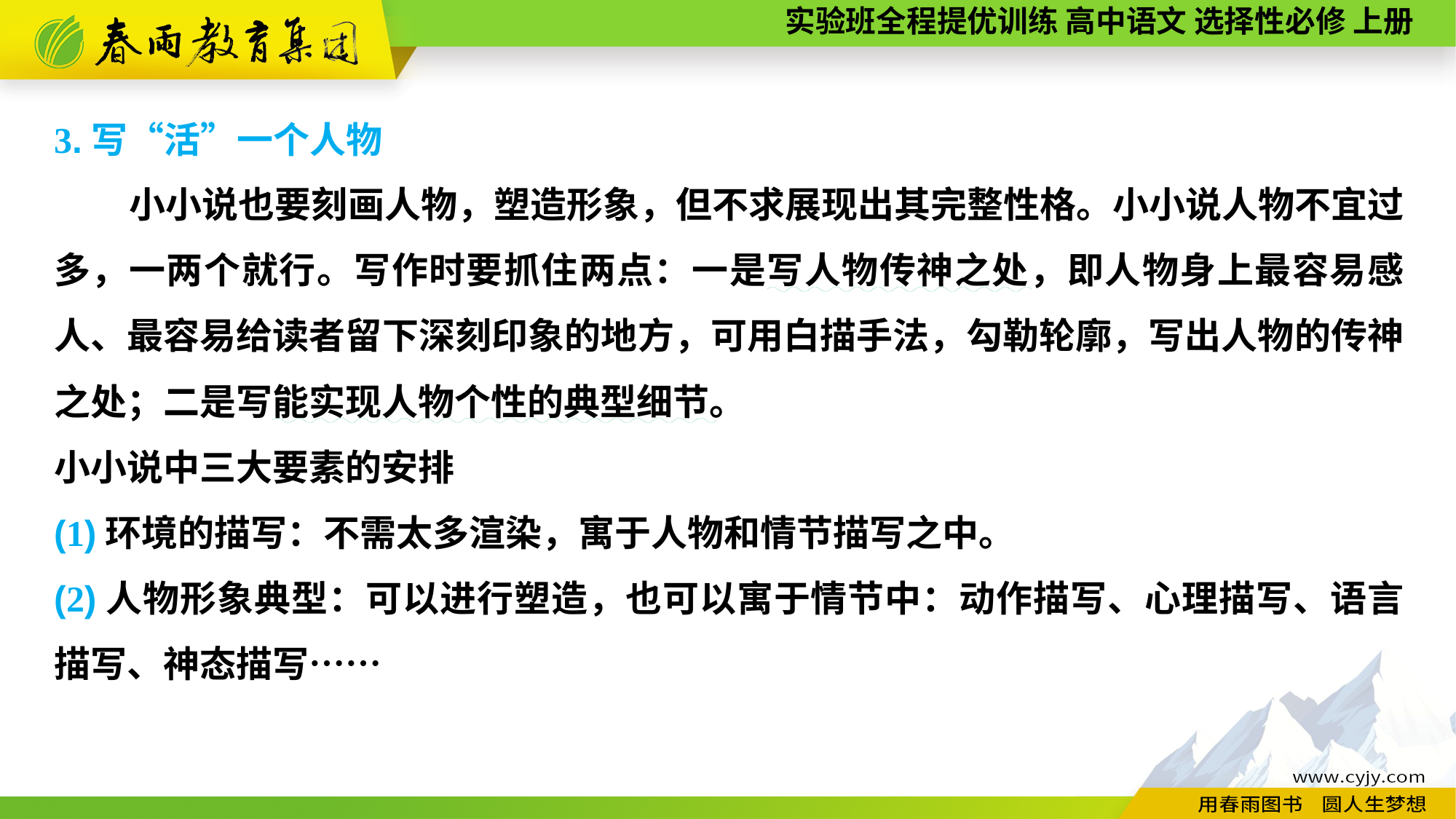

3.写“活”一个人物
小小说也要刻画人物，塑造形象，但不求展现出其完整性格。小小说人物不宜过多，一两个就行。写作时要抓住两点：一是写人物传神之处，即人物身上最容易感人、最容易给读者留下深刻印象的地方，可用白描手法，勾勒轮廓，写出人物的传神之处；二是写能实现人物个性的典型细节。
小小说中三大要素的安排
(1)环境的描写：不需太多渲染，寓于人物和情节描写之中。
(2)人物形象典型：可以进行塑造，也可以寓于情节中：动作描写、心理描写、语言描写、神态描写……